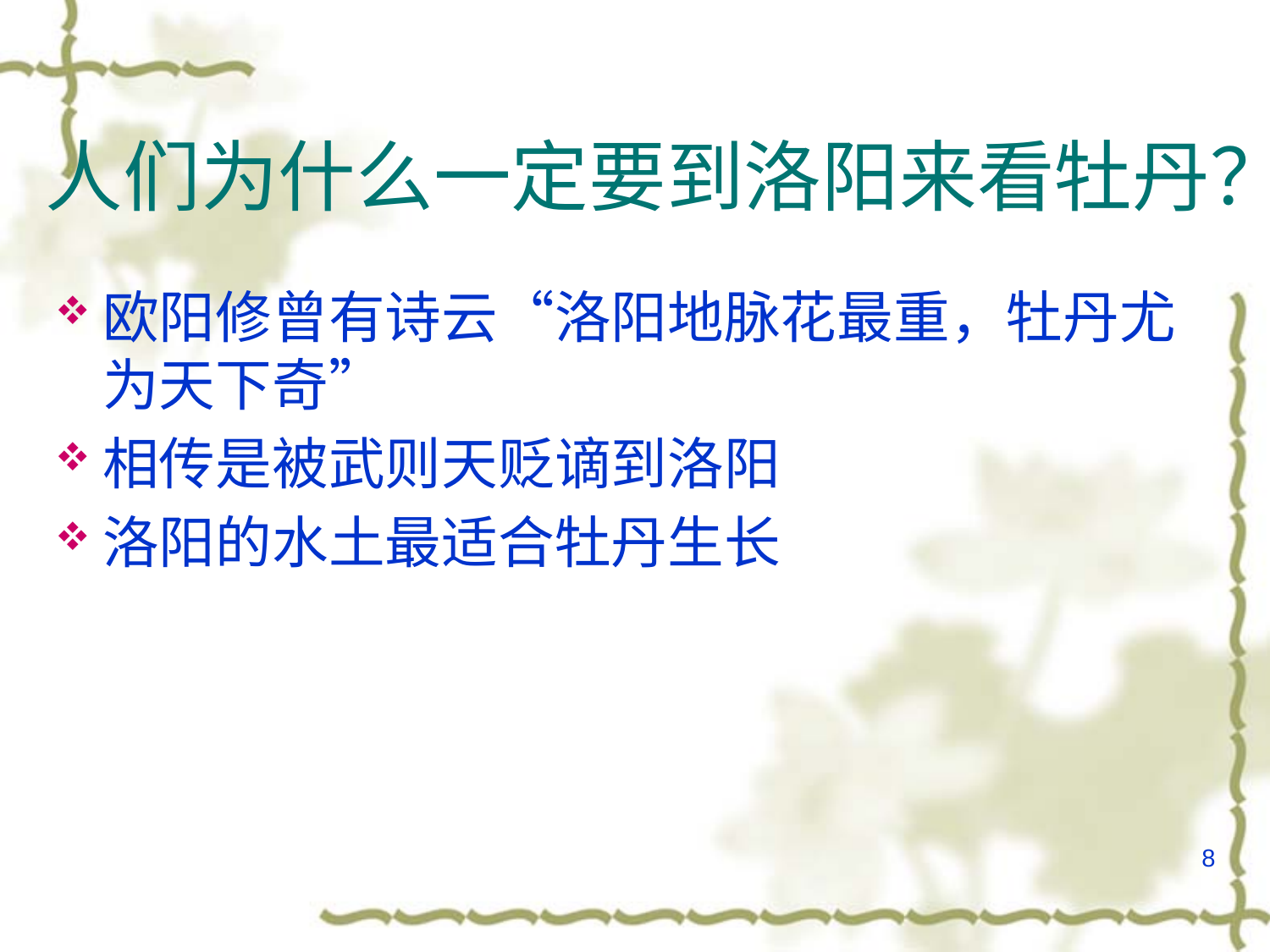

# 人们为什么一定要到洛阳来看牡丹？
欧阳修曾有诗云“洛阳地脉花最重，牡丹尤为天下奇”
相传是被武则天贬谪到洛阳
洛阳的水土最适合牡丹生长
8